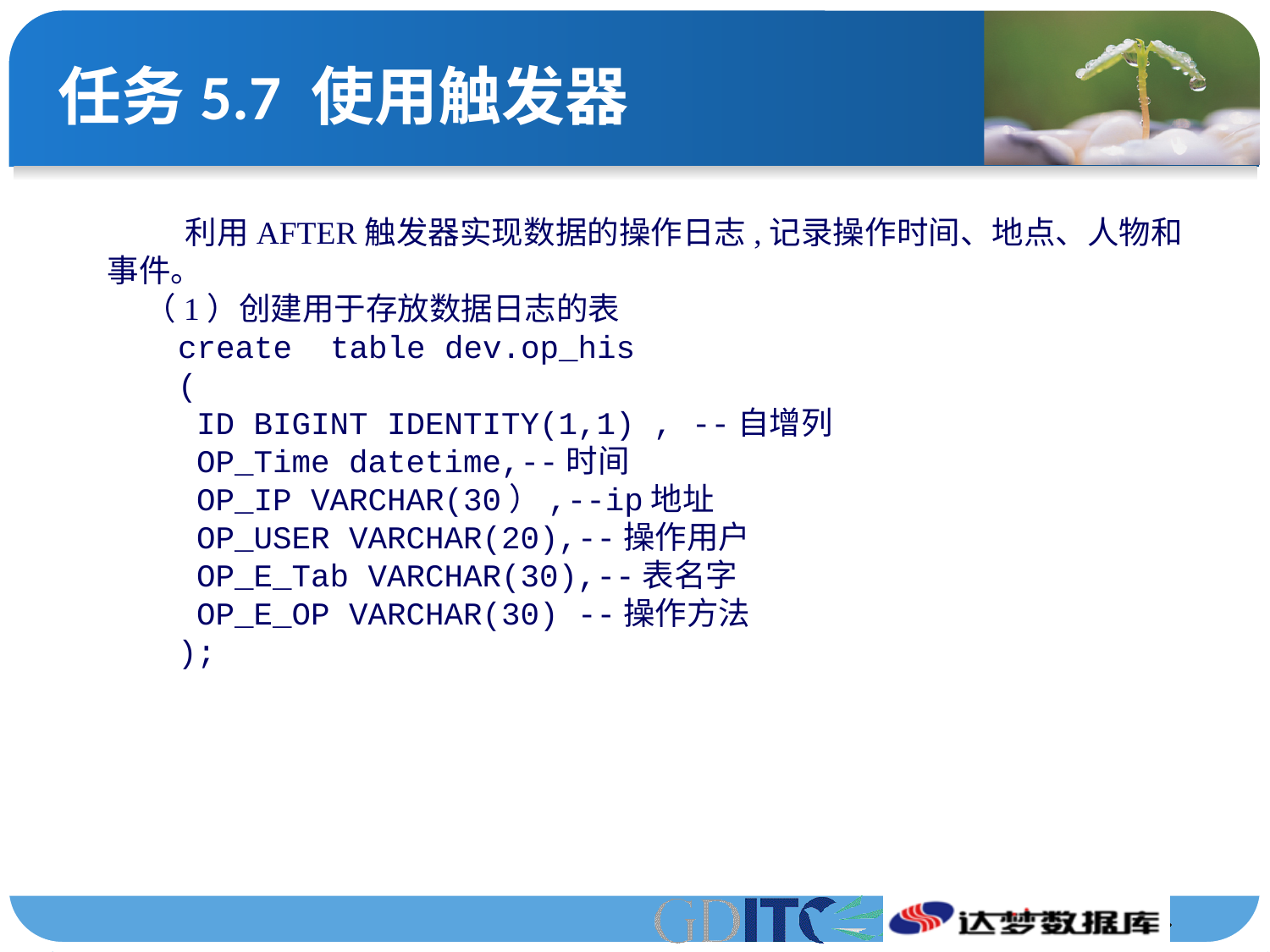

# 任务5.7 使用触发器
利用AFTER触发器实现数据的操作日志,记录操作时间、地点、人物和事件。
（1）创建用于存放数据日志的表
create  table dev.op_his
(
ID BIGINT IDENTITY(1,1) , --自增列
OP_Time datetime,--时间
OP_IP VARCHAR(30）,--ip地址
OP_USER VARCHAR(20),--操作用户
OP_E_Tab VARCHAR(30),--表名字
OP_E_OP VARCHAR(30) --操作方法
);